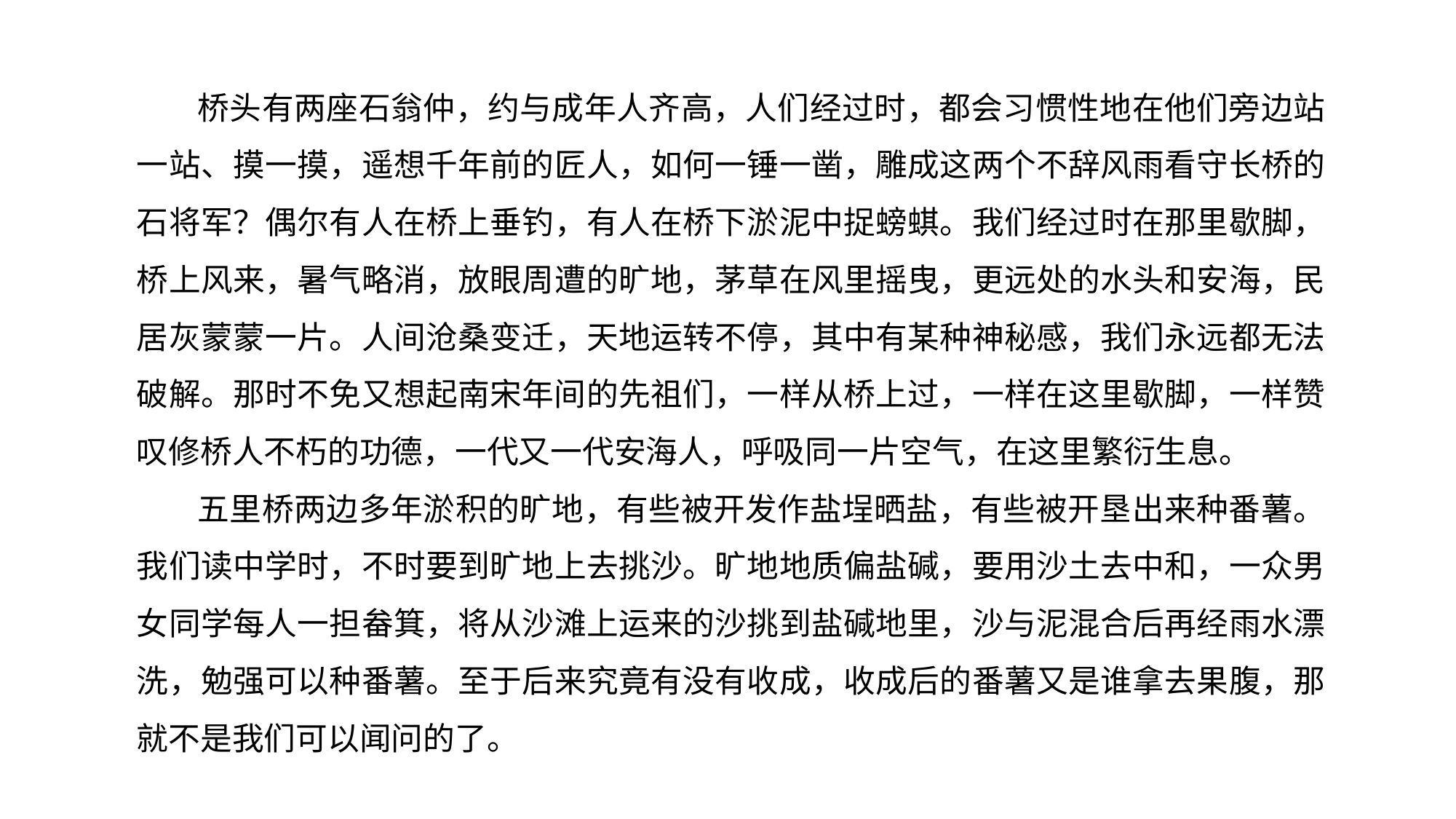

桥头有两座石翁仲，约与成年人齐高，人们经过时，都会习惯性地在他们旁边站一站、摸一摸，遥想千年前的匠人，如何一锤一凿，雕成这两个不辞风雨看守长桥的石将军？偶尔有人在桥上垂钓，有人在桥下淤泥中捉螃蜞。我们经过时在那里歇脚，桥上风来，暑气略消，放眼周遭的旷地，茅草在风里摇曳，更远处的水头和安海，民居灰蒙蒙一片。人间沧桑变迁，天地运转不停，其中有某种神秘感，我们永远都无法破解。那时不免又想起南宋年间的先祖们，一样从桥上过，一样在这里歇脚，一样赞叹修桥人不朽的功德，一代又一代安海人，呼吸同一片空气，在这里繁衍生息。
       五里桥两边多年淤积的旷地，有些被开发作盐埕晒盐，有些被开垦出来种番薯。我们读中学时，不时要到旷地上去挑沙。旷地地质偏盐碱，要用沙土去中和，一众男女同学每人一担畚箕，将从沙滩上运来的沙挑到盐碱地里，沙与泥混合后再经雨水漂洗，勉强可以种番薯。至于后来究竟有没有收成，收成后的番薯又是谁拿去果腹，那就不是我们可以闻问的了。